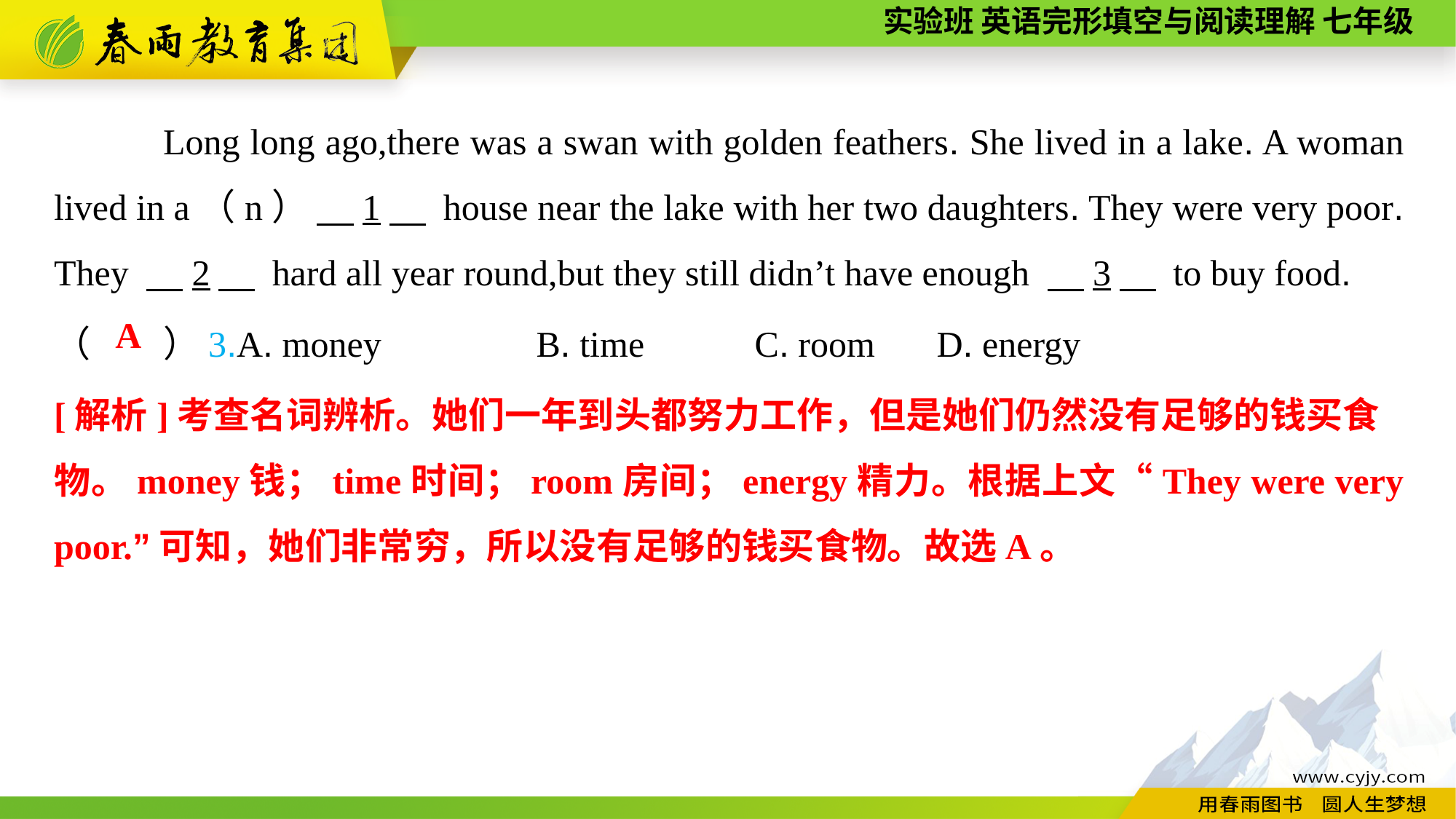

Long long ago,there was a swan with golden feathers. She lived in a lake. A woman lived in a（n） 　1　 house near the lake with her two daughters. They were very poor. They 　2　 hard all year round,but they still didn’t have enough 　3　 to buy food.
（　　）3.A. money                 B. time	     C. room   	 D. energy
A
[解析]考查名词辨析。她们一年到头都努力工作，但是她们仍然没有足够的钱买食
物。money钱；time时间；room房间；energy精力。根据上文“They were very poor.”可知，她们非常穷，所以没有足够的钱买食物。故选A。